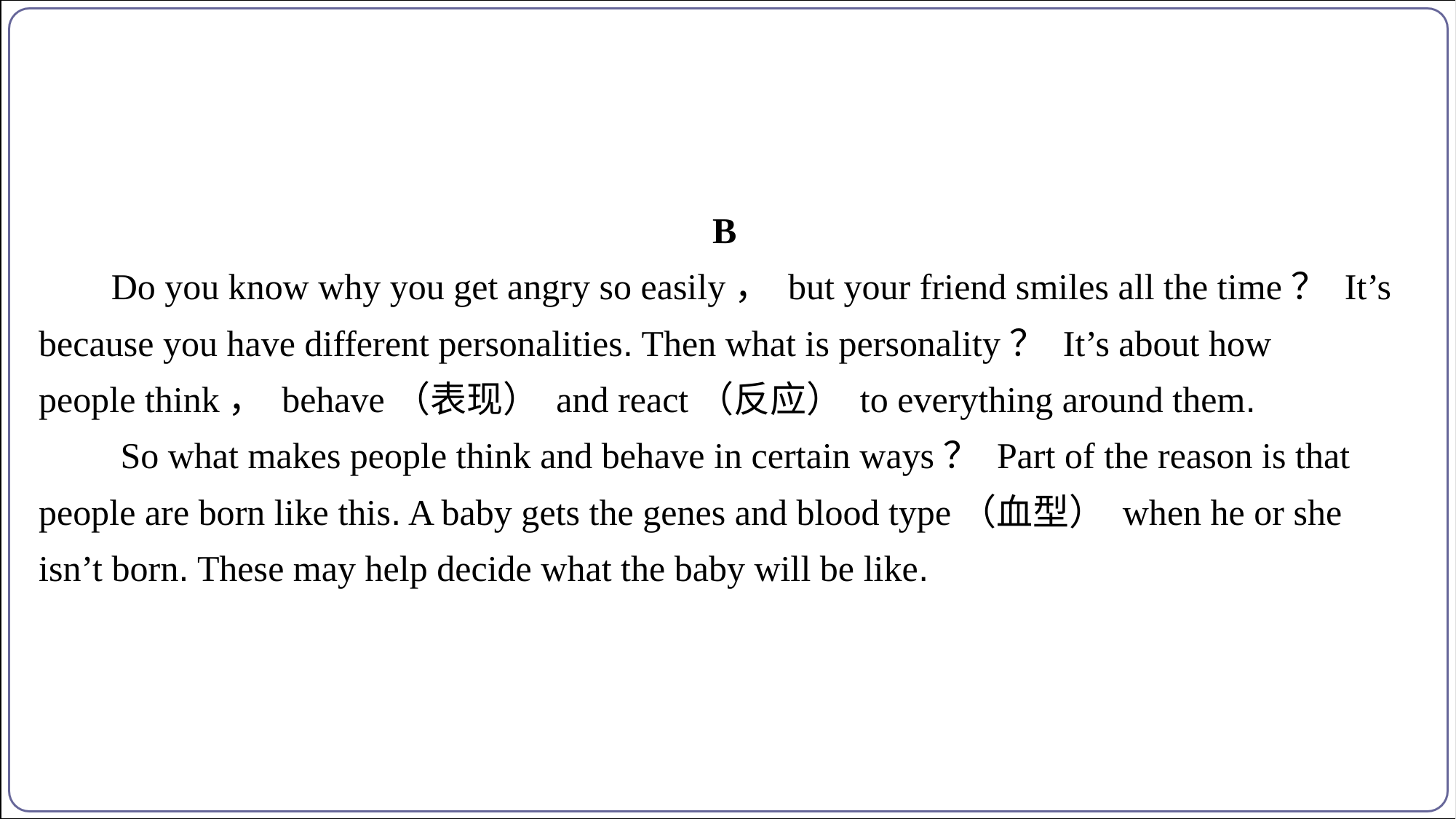

B
Do you know why you get angry so easily， but your friend smiles all the time？ It’s
because you have different personalities. Then what is personality？ It’s about how
people think， behave（表现） and react（反应） to everything around them.
 So what makes people think and behave in certain ways？ Part of the reason is that
people are born like this. A baby gets the genes and blood type（血型） when he or she
isn’t born. These may help decide what the baby will be like.